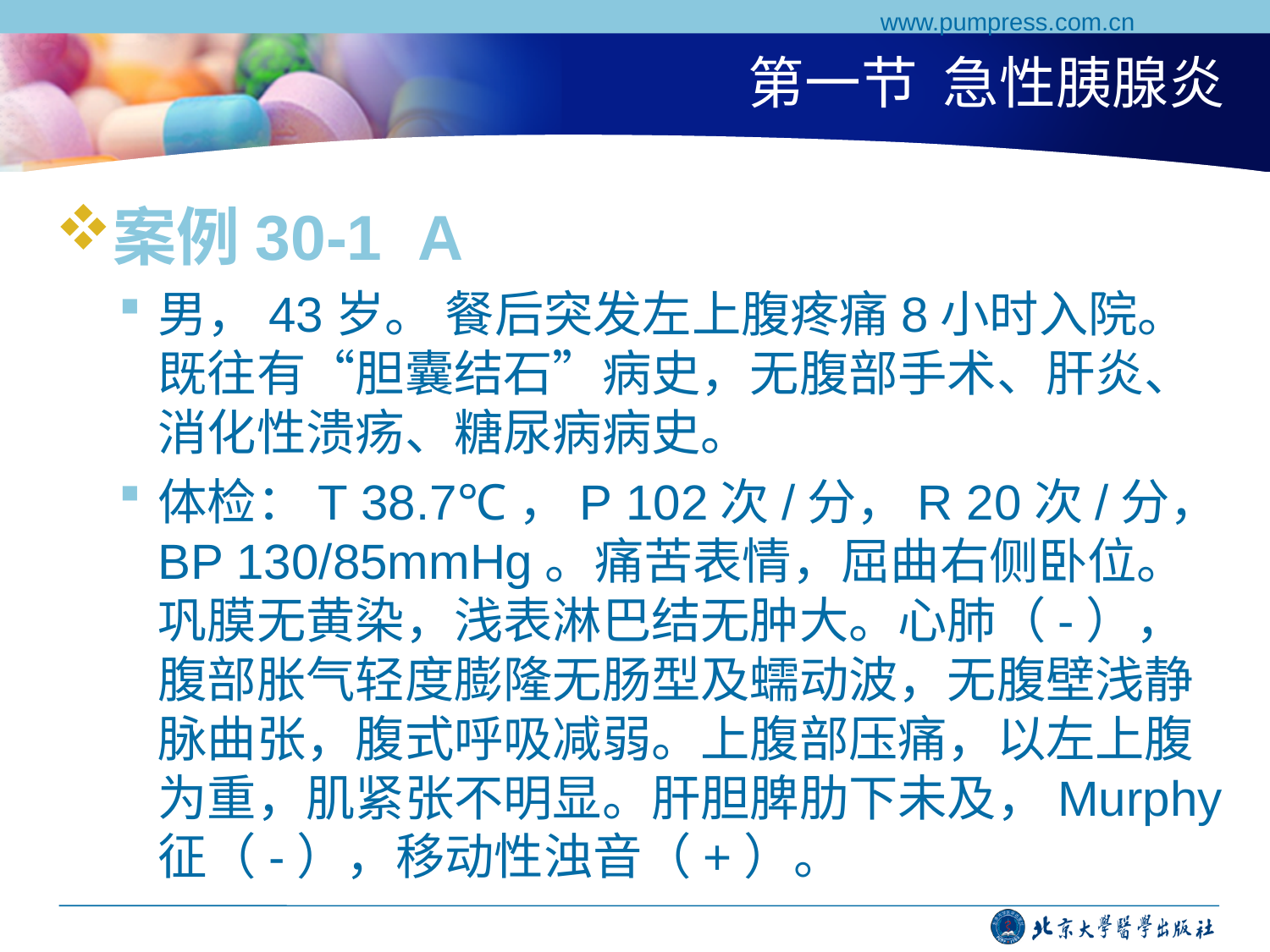

www.pumpress.com.cn
# 第一节  急性胰腺炎
案例30-1  A
男，43岁。 餐后突发左上腹疼痛8小时入院。既往有“胆囊结石”病史，无腹部手术、肝炎、消化性溃疡、糖尿病病史。
体检：T 38.7℃，P 102次/分，R 20次/分，BP 130/85mmHg。痛苦表情，屈曲右侧卧位。巩膜无黄染，浅表淋巴结无肿大。心肺（-），腹部胀气轻度膨隆无肠型及蠕动波，无腹壁浅静脉曲张，腹式呼吸减弱。上腹部压痛，以左上腹为重，肌紧张不明显。肝胆脾肋下未及，Murphy征（-），移动性浊音（+）。